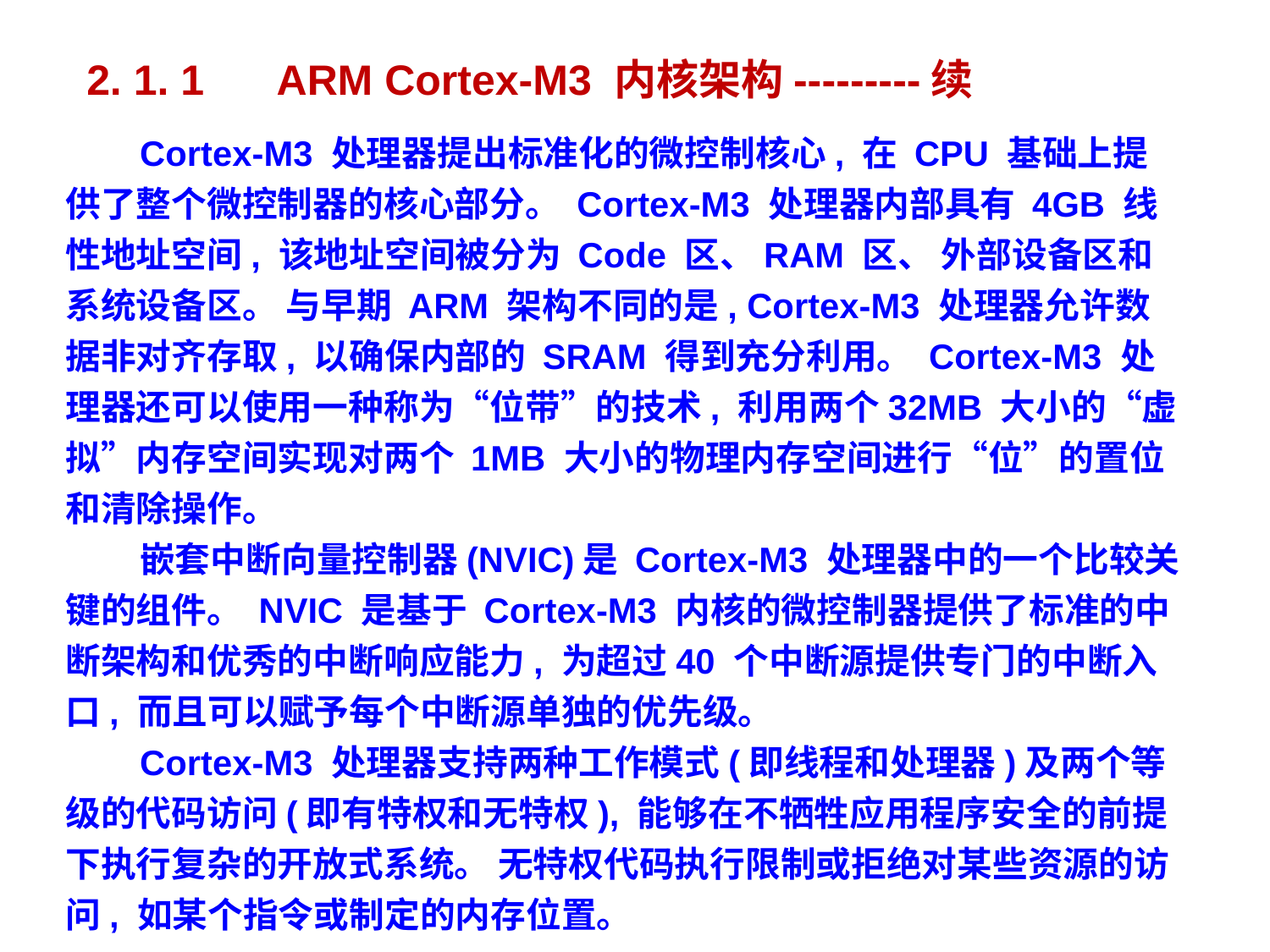

2. 1. 1　 ARM Cortex-M3 内核架构---------续
Cortex-M3 处理器提出标准化的微控制核心, 在 CPU 基础上提供了整个微控制器的核心部分。 Cortex-M3 处理器内部具有 4GB 线性地址空间, 该地址空间被分为 Code 区、RAM 区、 外部设备区和系统设备区。 与早期 ARM 架构不同的是, Cortex-M3 处理器允许数据非对齐存取, 以确保内部的 SRAM 得到充分利用。 Cortex-M3 处理器还可以使用一种称为“位带”的技术, 利用两个32MB 大小的“虚拟”内存空间实现对两个 1MB 大小的物理内存空间进行“位”的置位和清除操作。
嵌套中断向量控制器(NVIC)是 Cortex-M3 处理器中的一个比较关键的组件。 NVIC 是基于 Cortex-M3 内核的微控制器提供了标准的中断架构和优秀的中断响应能力, 为超过40 个中断源提供专门的中断入口, 而且可以赋予每个中断源单独的优先级。
Cortex-M3 处理器支持两种工作模式(即线程和处理器)及两个等级的代码访问(即有特权和无特权), 能够在不牺牲应用程序安全的前提下执行复杂的开放式系统。 无特权代码执行限制或拒绝对某些资源的访问, 如某个指令或制定的内存位置。